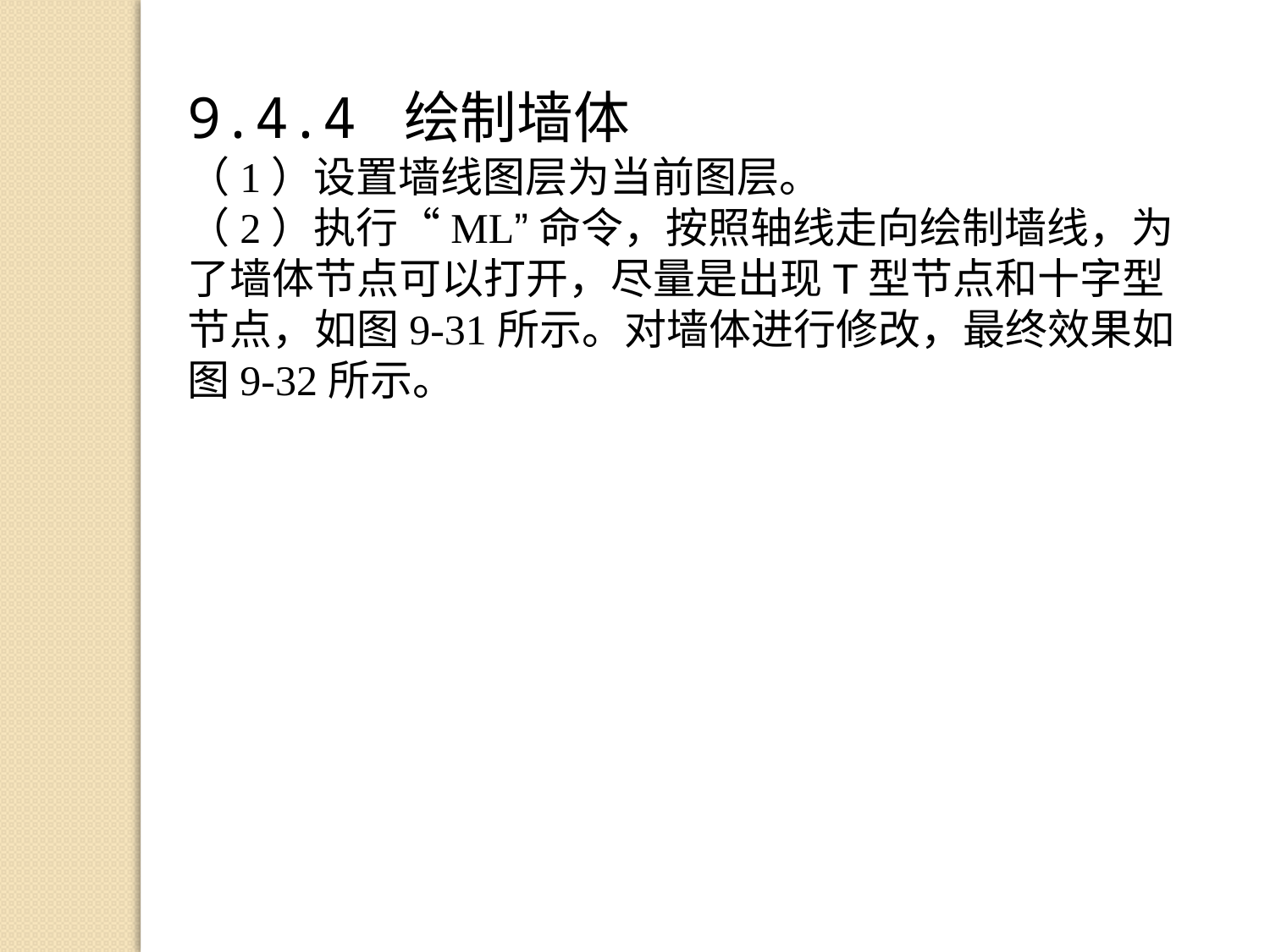

9.4.4 绘制墙体
（1）设置墙线图层为当前图层。
（2）执行“ML”命令，按照轴线走向绘制墙线，为了墙体节点可以打开，尽量是出现T型节点和十字型节点，如图9-31所示。对墙体进行修改，最终效果如图9-32所示。